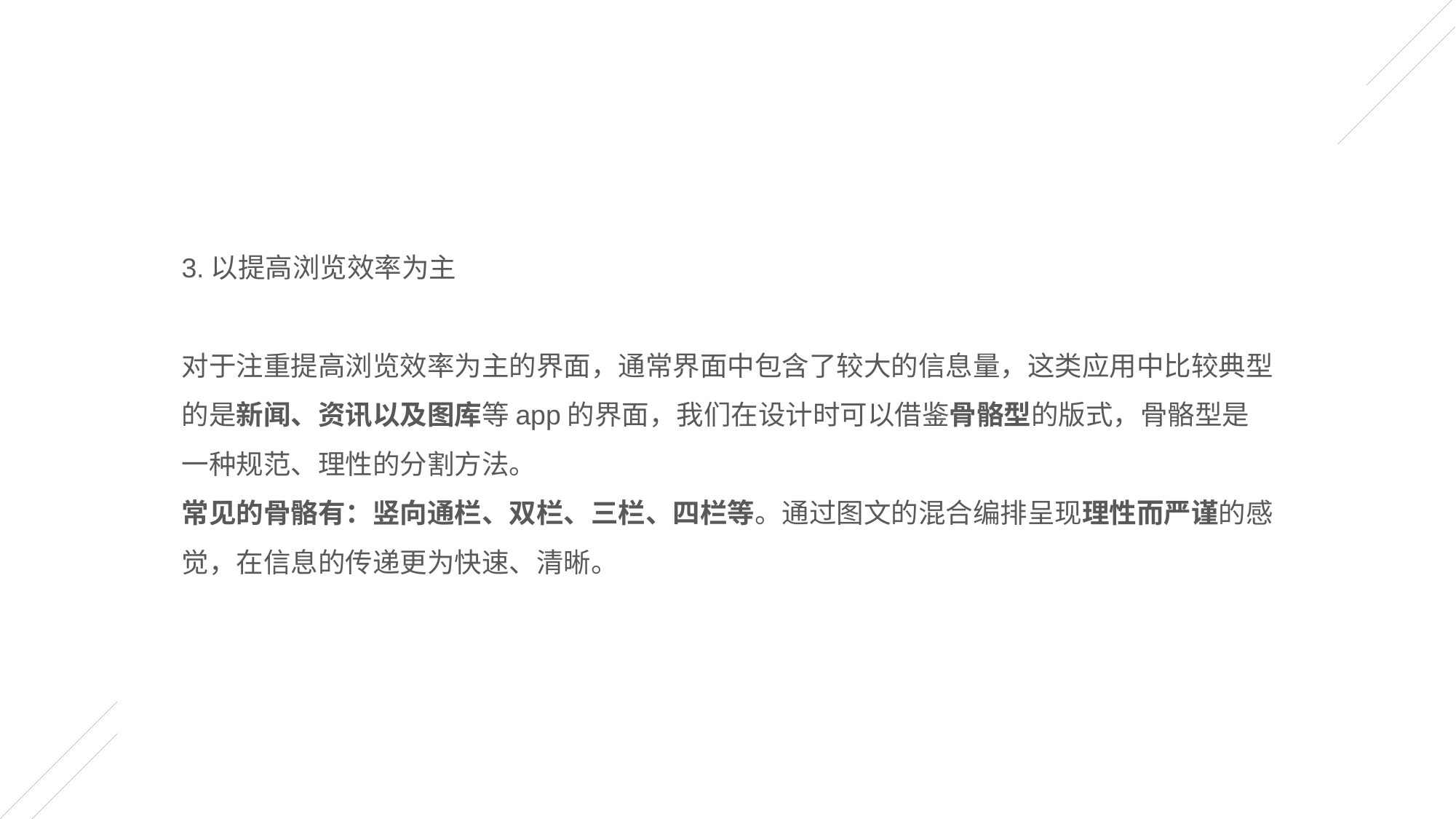

3.以提高浏览效率为主

对于注重提高浏览效率为主的界面，通常界面中包含了较大的信息量，这类应用中比较典型的是新闻、资讯以及图库等app的界面，我们在设计时可以借鉴骨骼型的版式，骨骼型是一种规范、理性的分割方法。
常见的骨骼有：竖向通栏、双栏、三栏、四栏等。通过图文的混合编排呈现理性而严谨的感觉，在信息的传递更为快速、清晰。